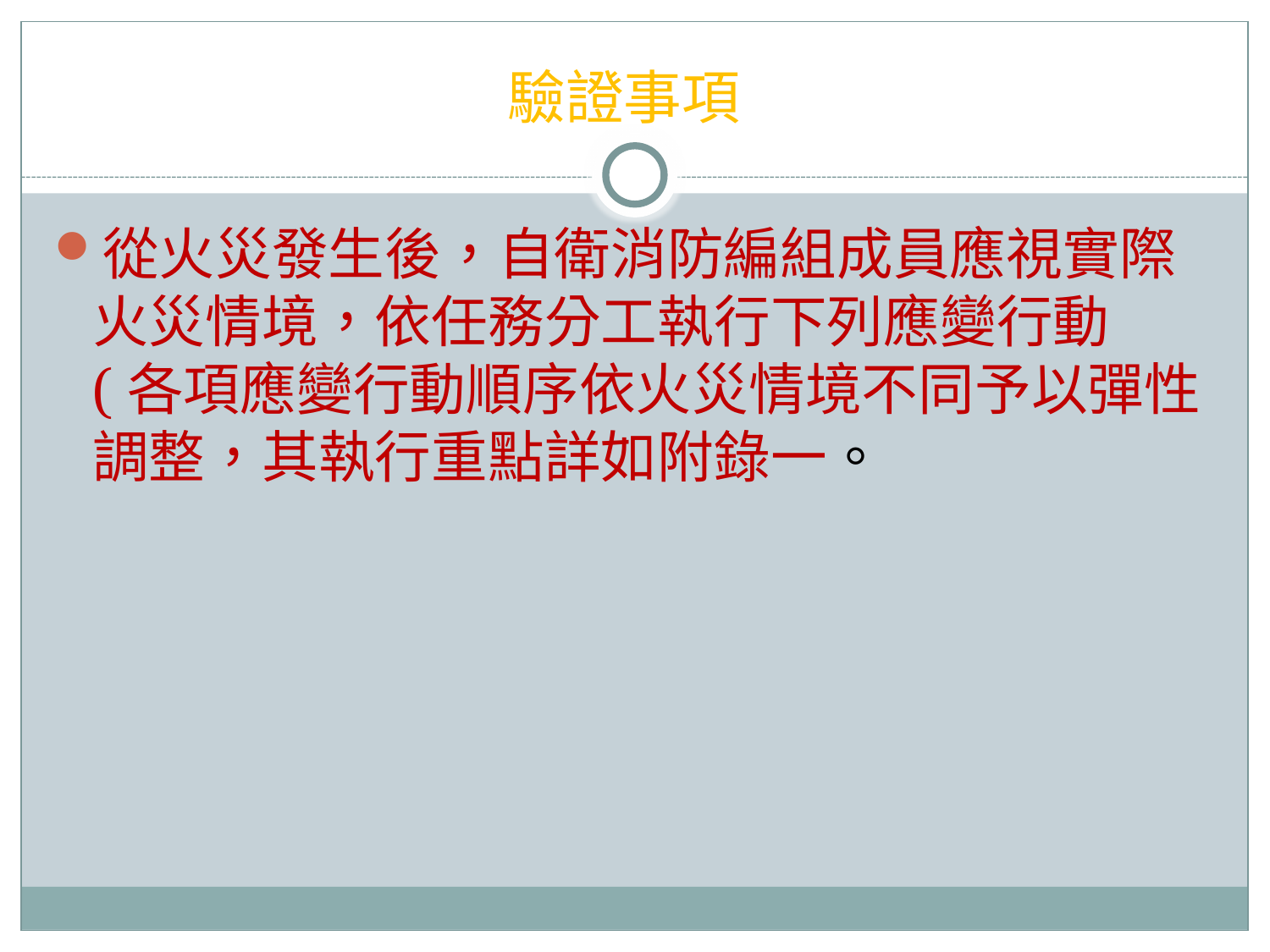

# 驗證事項
從火災發生後，自衛消防編組成員應視實際火災情境，依任務分工執行下列應變行動(各項應變行動順序依火災情境不同予以彈性調整，其執行重點詳如附錄一。